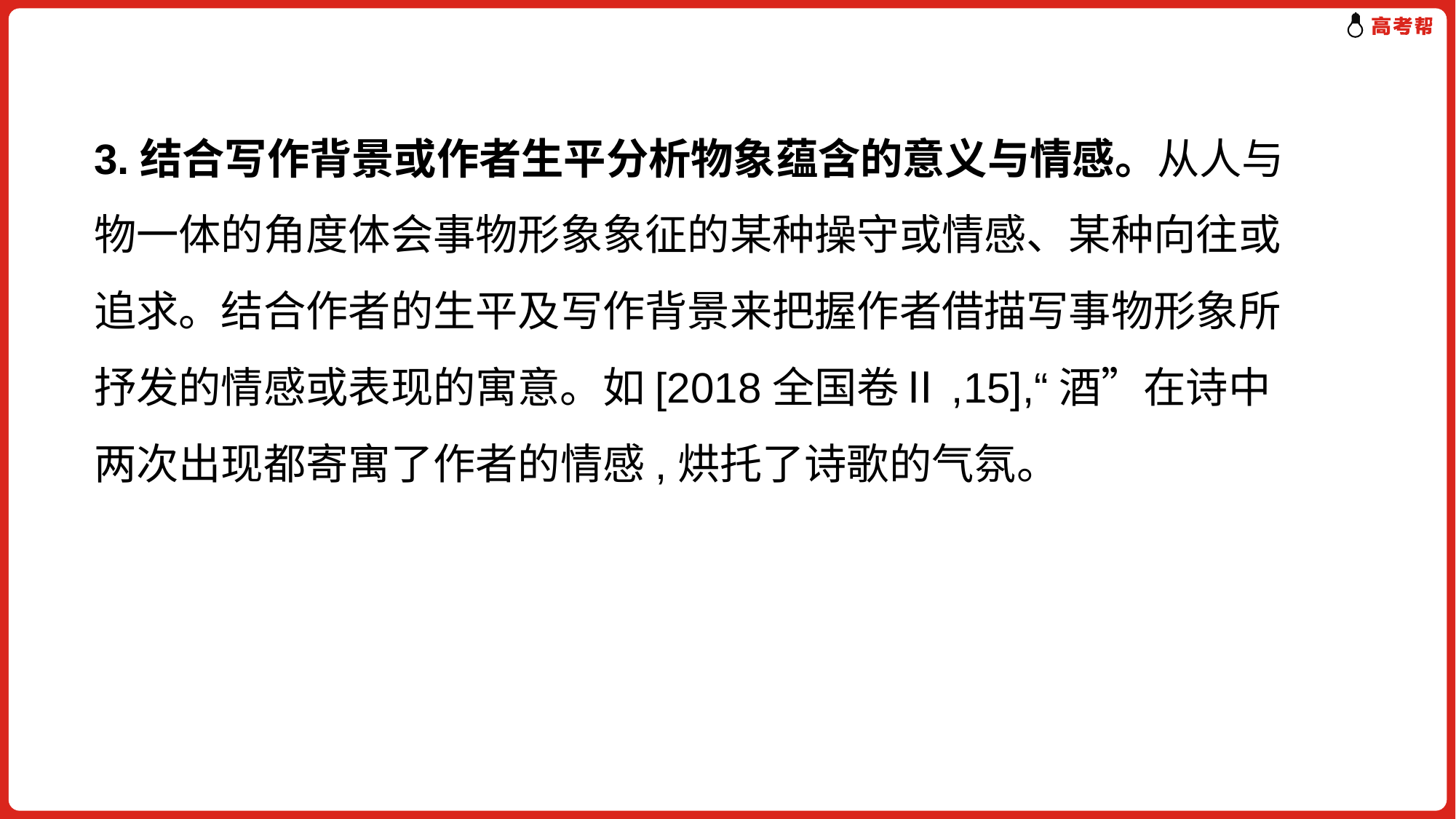

3.结合写作背景或作者生平分析物象蕴含的意义与情感。从人与物一体的角度体会事物形象象征的某种操守或情感、某种向往或追求。结合作者的生平及写作背景来把握作者借描写事物形象所抒发的情感或表现的寓意。如[2018全国卷Ⅱ,15],“酒”在诗中两次出现都寄寓了作者的情感,烘托了诗歌的气氛。